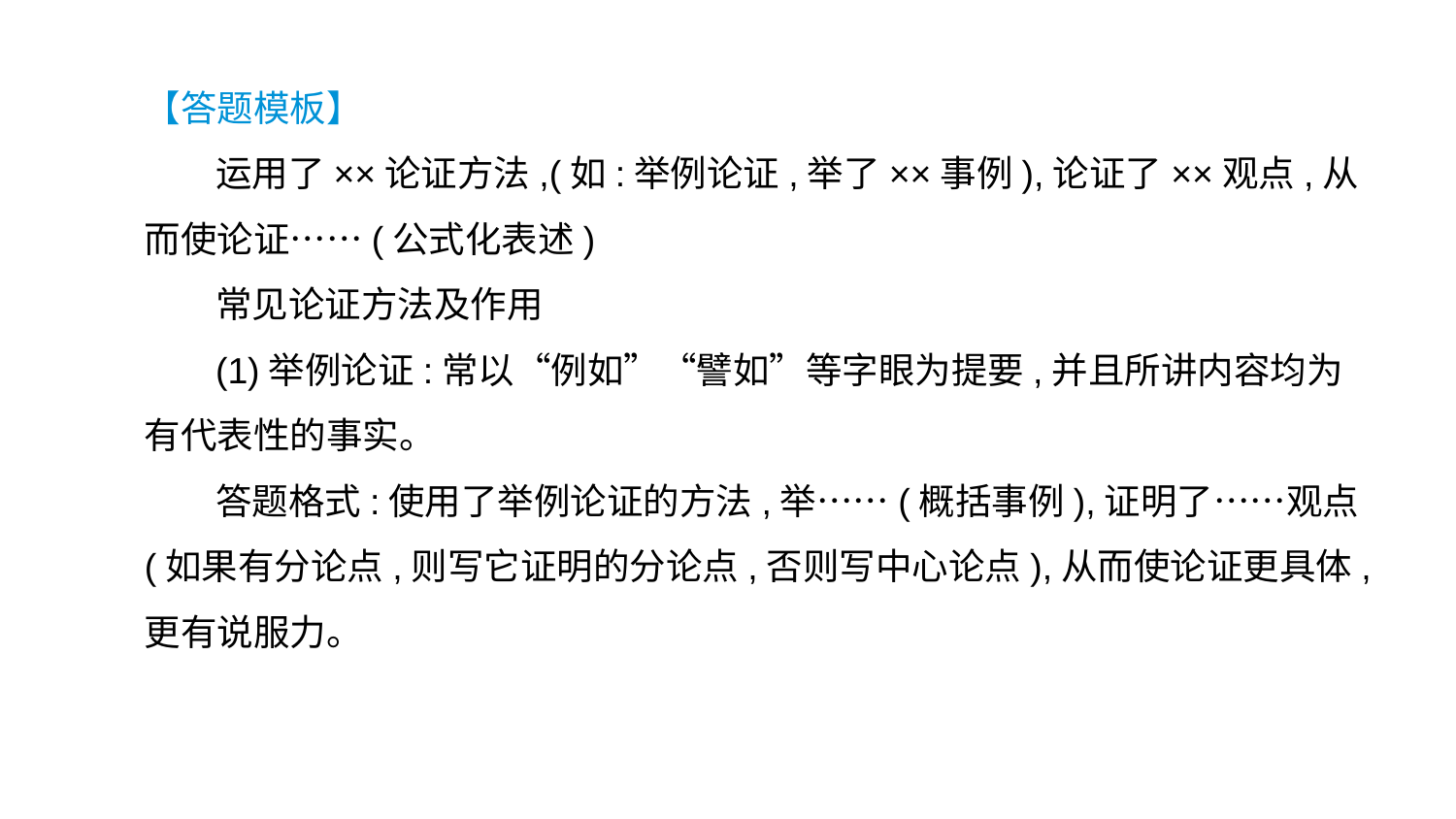

【答题模板】
运用了××论证方法,(如:举例论证,举了××事例),论证了××观点,从而使论证……(公式化表述)
常见论证方法及作用
(1)举例论证:常以“例如”“譬如”等字眼为提要,并且所讲内容均为有代表性的事实。
答题格式:使用了举例论证的方法,举……(概括事例),证明了……观点(如果有分论点,则写它证明的分论点,否则写中心论点),从而使论证更具体,更有说服力。